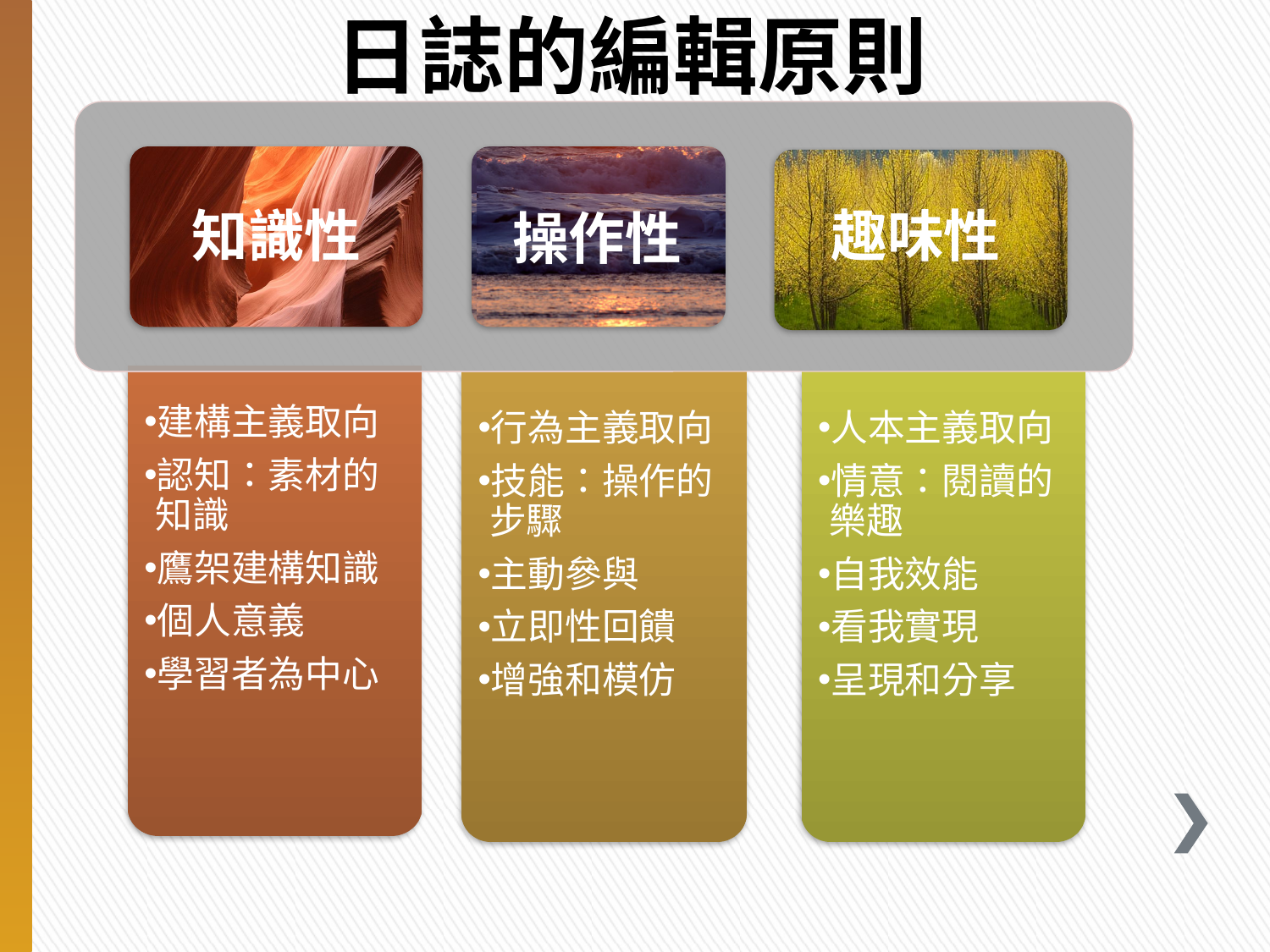

15
# 日誌的編輯原則

趣味性
知識性
操作性

建構主義取向
認知：素材的知識
鷹架建構知識
個人意義
學習者為中心

行為主義取向
技能：操作的步驟
主動參與
立即性回饋
增強和模仿
人本主義取向
情意：閱讀的樂趣
自我效能
看我實現
呈現和分享
15